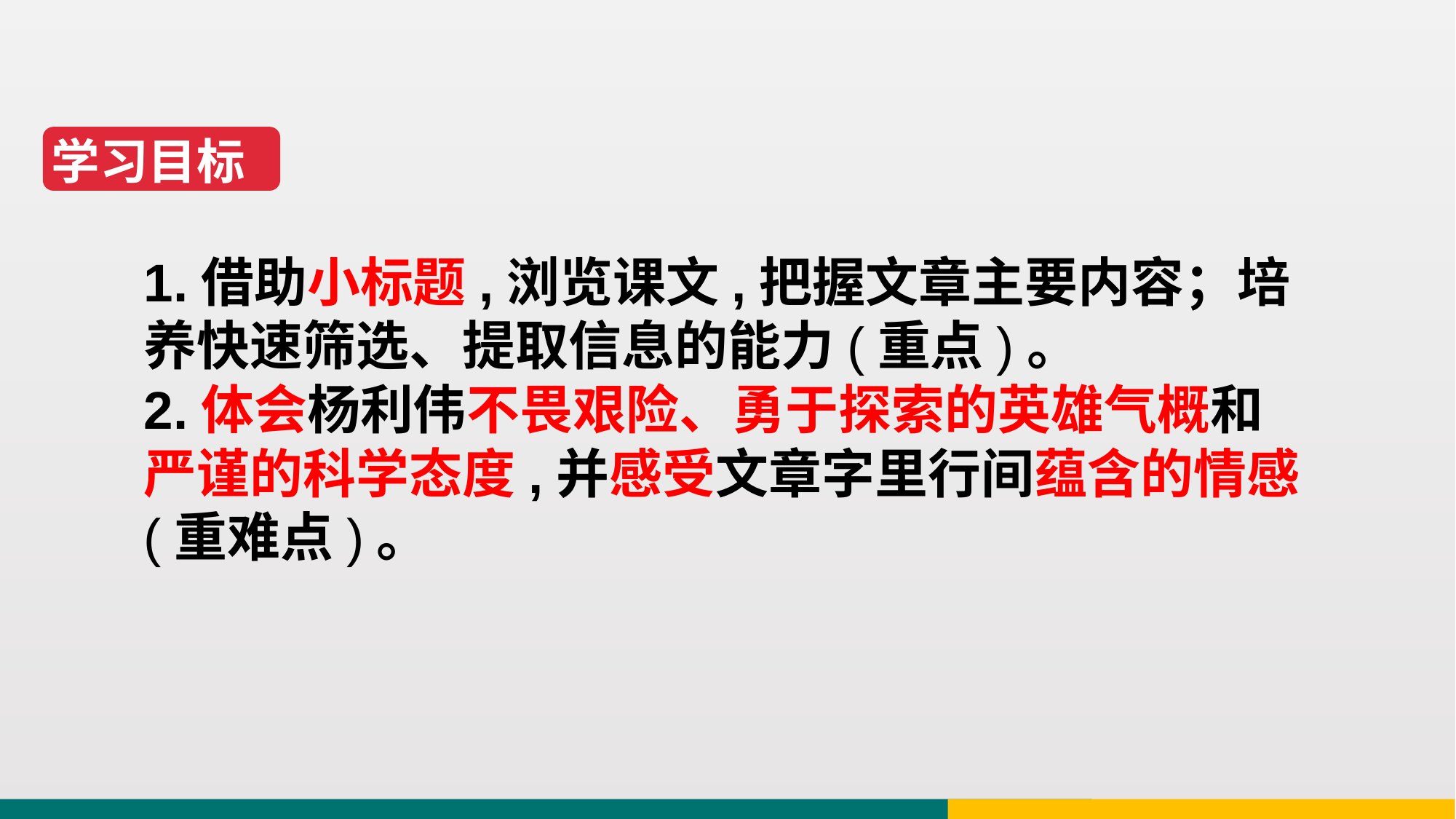

学习目标

1.借助小标题,浏览课文,把握文章主要内容；培养快速筛选、提取信息的能力(重点)。
2.体会杨利伟不畏艰险、勇于探索的英雄气概和严谨的科学态度,并感受文章字里行间蕴含的情感(重难点)。